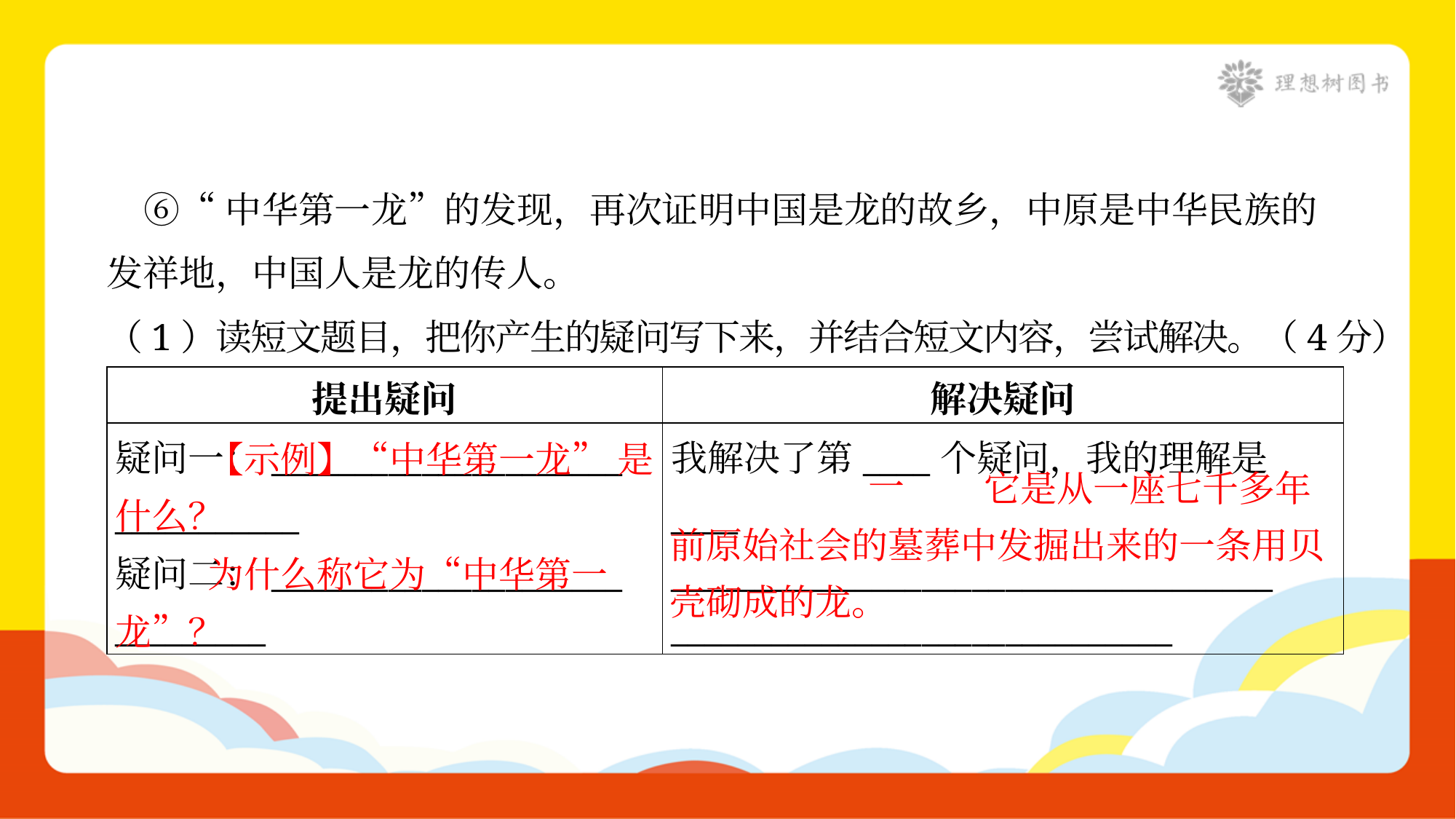

⑥“中华第一龙”的发现，再次证明中国是龙的故乡，中原是中华民族的
发祥地，中国人是龙的传人。
（1）读短文题目，把你产生的疑问写下来，并结合短文内容，尝试解决。（4分）
| 提出疑问 | 解决疑问 |
| --- | --- |
| 疑问一：\_\_\_\_\_\_\_\_\_\_\_\_\_\_\_\_\_\_\_\_\_ \_\_\_\_\_\_\_\_\_\_\_ 疑问二：\_\_\_\_\_\_\_\_\_\_\_\_\_\_\_\_\_\_\_\_\_ \_\_\_\_\_\_\_\_\_ | 我解决了第\_\_\_\_个疑问，我的理解是\_\_\_\_ \_\_\_\_\_\_\_\_\_\_\_\_\_\_\_\_\_\_\_\_\_\_\_\_\_\_\_\_\_\_\_\_\_\_\_\_ \_\_\_\_\_\_\_\_\_\_\_\_\_\_\_\_\_\_\_\_\_\_\_\_\_\_\_\_\_\_ |
         【示例】“中华第一龙” 是什么？
                                 它是从一座七千多年前原始社会的墓葬中发掘出来的一条用贝壳砌成的龙。
一
         为什么称它为“中华第一龙”？